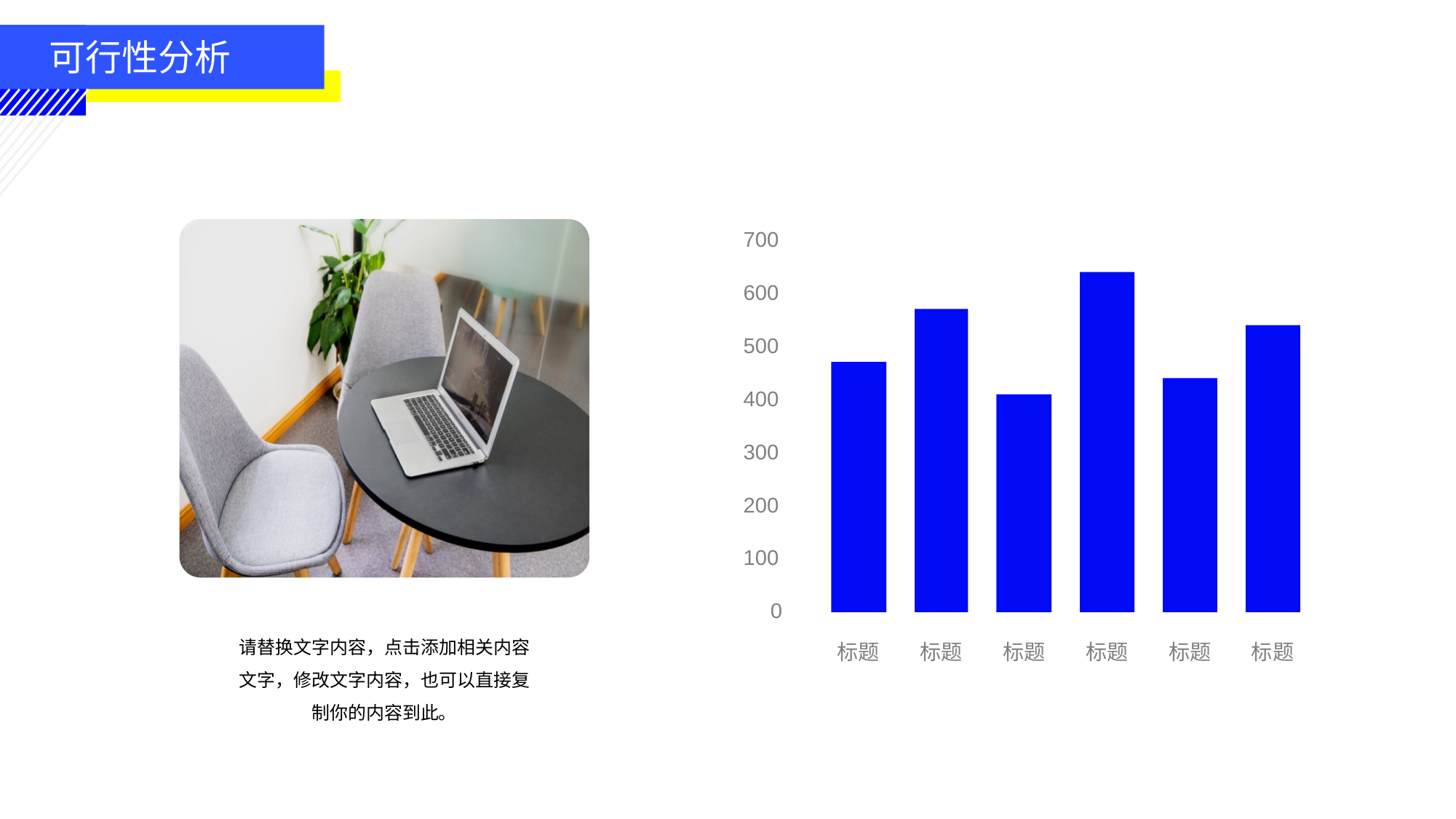

可行性分析

700
600

500

400

300
200
100
0
请替换文字内容，点击添加相关内容文字，修改文字内容，也可以直接复制你的内容到此。
标题
标题
标题
标题
标题
标题